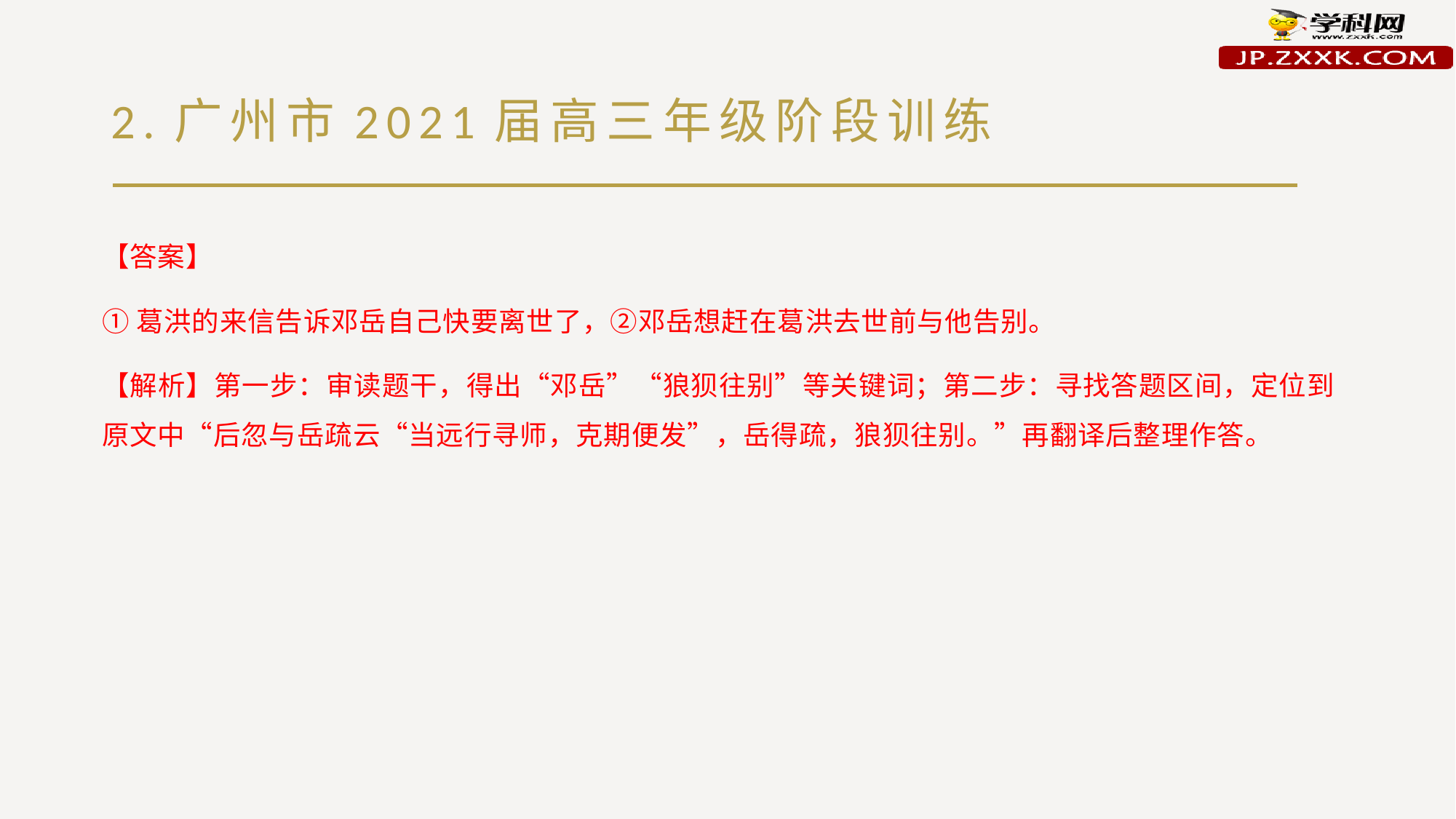

# 2.广州市2021届高三年级阶段训练
【答案】
①葛洪的来信告诉邓岳自己快要离世了，②邓岳想赶在葛洪去世前与他告别。
【解析】第一步：审读题干，得出“邓岳”“狼狈往别”等关键词；第二步：寻找答题区间，定位到原文中“后忽与岳疏云“当远行寻师，克期便发”，岳得疏，狼狈往别。”再翻译后整理作答。